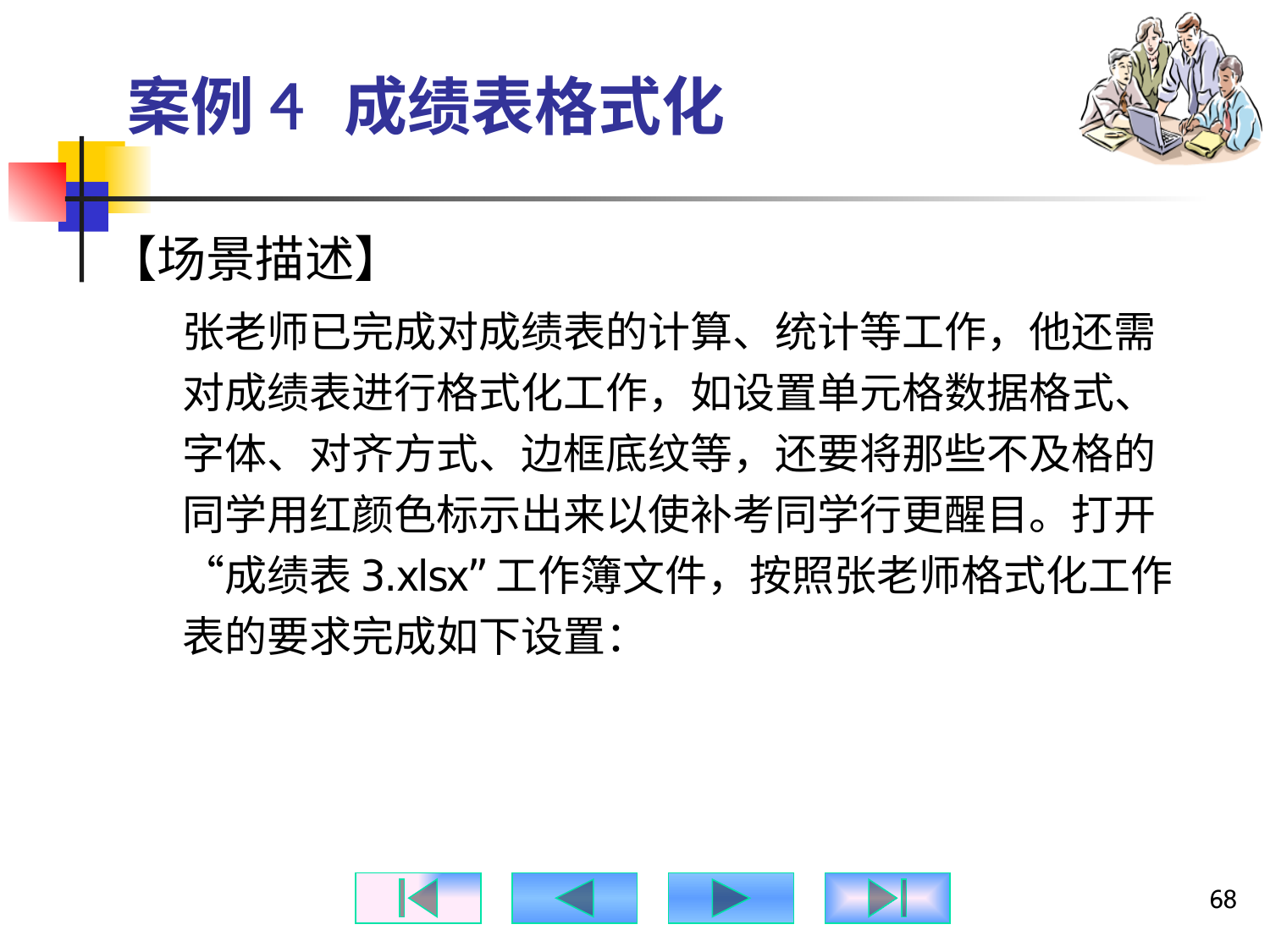

# 案例4 成绩表格式化
【场景描述】
张老师已完成对成绩表的计算、统计等工作，他还需对成绩表进行格式化工作，如设置单元格数据格式、字体、对齐方式、边框底纹等，还要将那些不及格的同学用红颜色标示出来以使补考同学行更醒目。打开“成绩表3.xlsx”工作簿文件，按照张老师格式化工作表的要求完成如下设置：
68